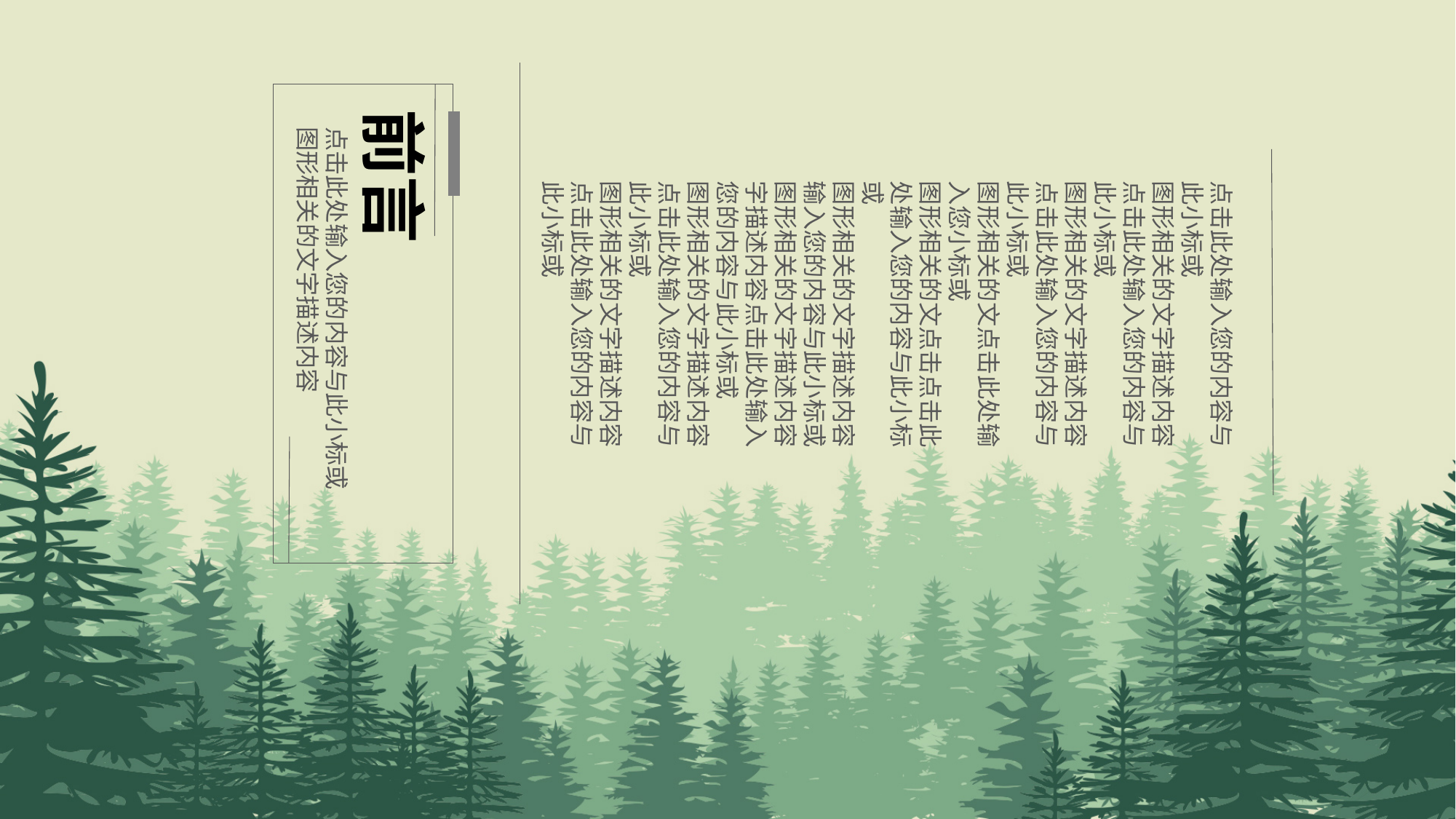

前言

点击此处输入您的内容与此小标或
图形相关的文字描述内容点击此处输入您的内容与此小标或
图形相关的文字描述内容
点击此处输入您的内容与此小标或
图形相关的文点击此处输入您小标或
图形相关的文点击点击此处输入您的内容与此小标或
图形相关的文字描述内容
输入您的内容与此小标或
图形相关的文字描述内容
字描述内容点击此处输入您的内容与此小标或
图形相关的文字描述内容点击此处输入您的内容与此小标或
图形相关的文字描述内容
点击此处输入您的内容与此小标或
点击此处输入您的内容与此小标或
图形相关的文字描述内容